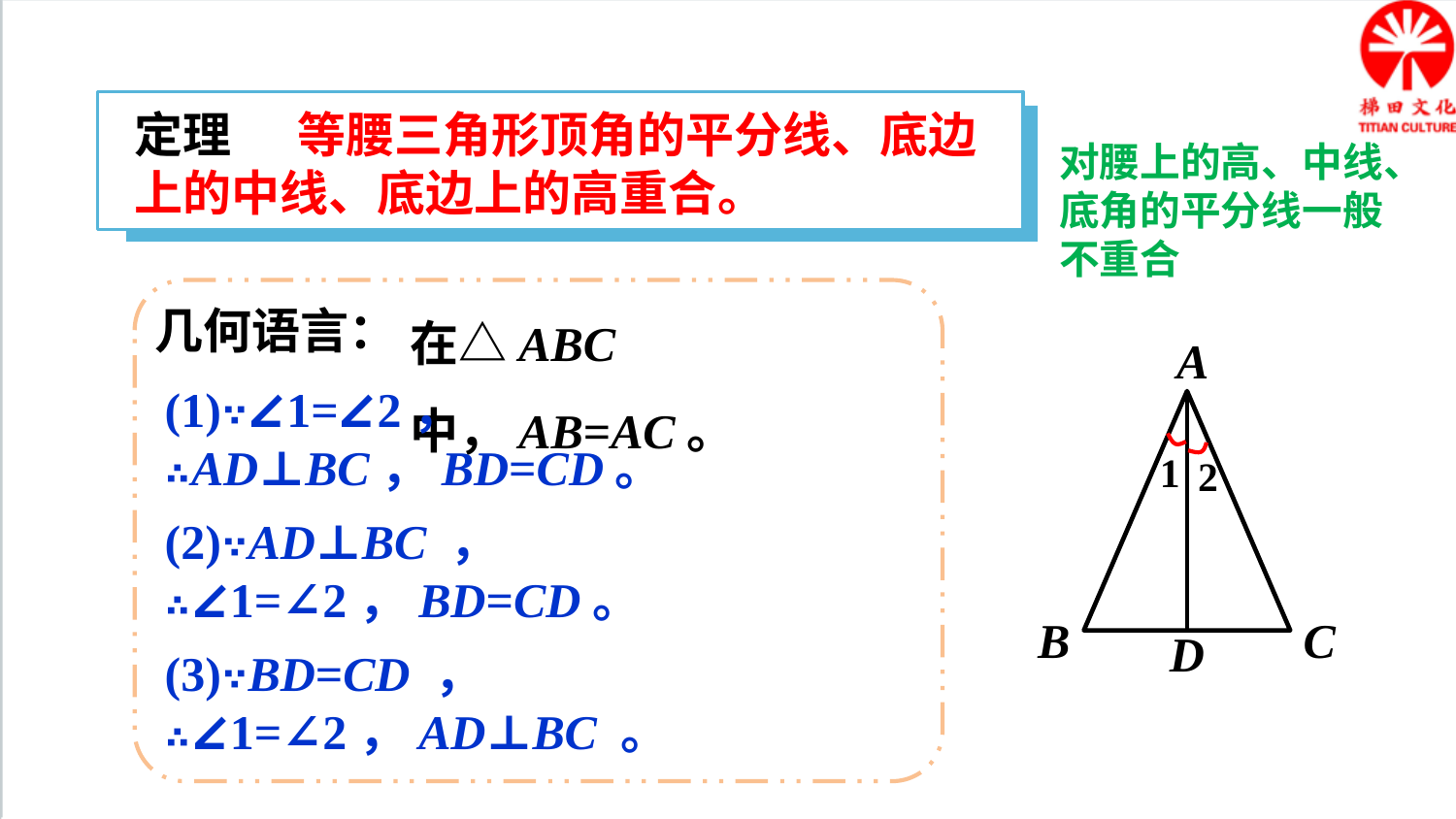

定理      等腰三角形顶角的平分线、底边上的中线、底边上的高重合。
对腰上的高、中线、底角的平分线一般不重合
在△ABC中，AB=AC。

几何语言：
A

B
C

1

2
D
(1)∵∠1=∠2，
∴AD⊥BC，BD=CD。
(2)∵AD⊥BC ，
∴∠1=∠2，BD=CD。
(3)∵BD=CD ，
∴∠1=∠2，AD⊥BC 。